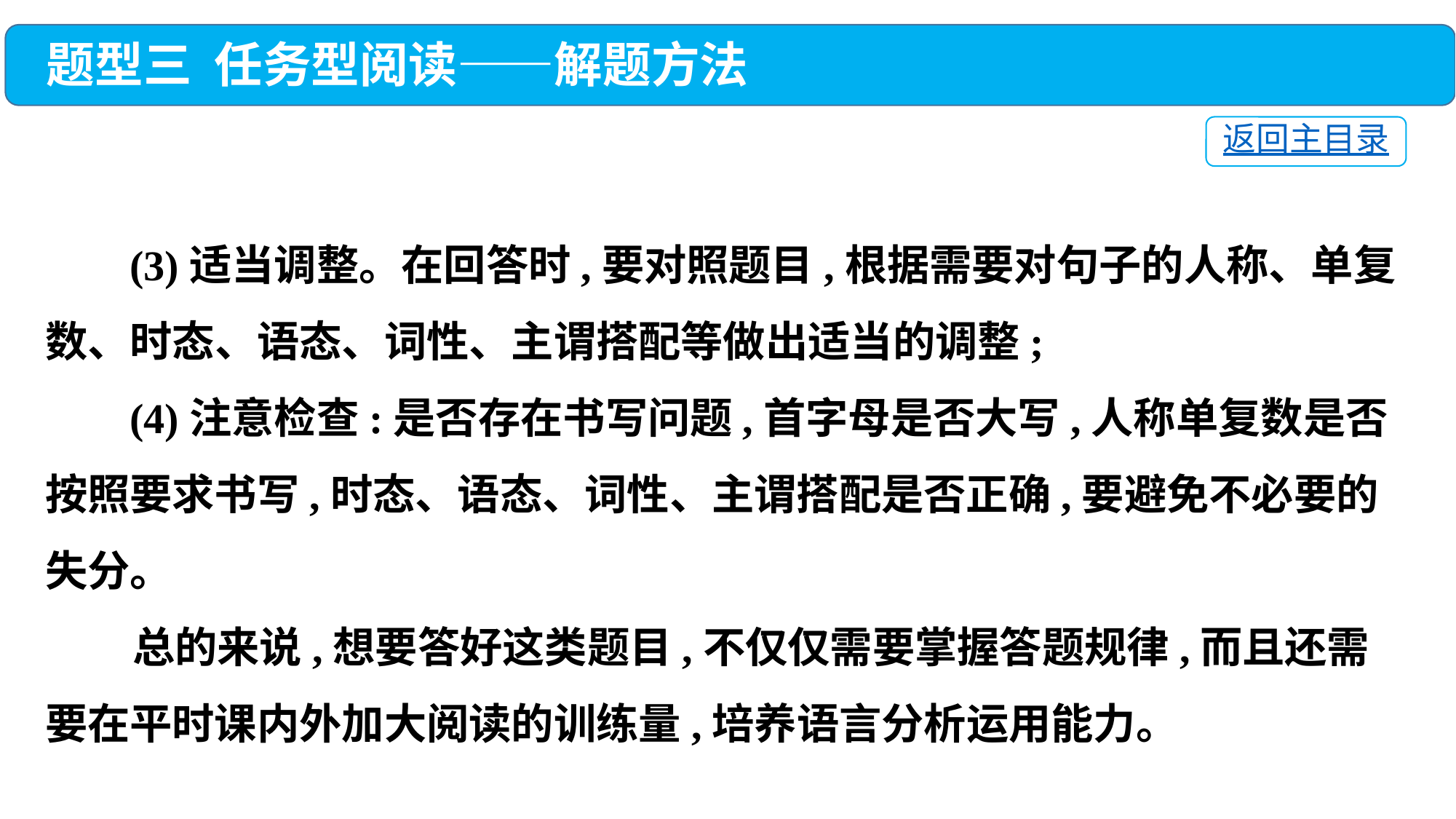

题型三  任务型阅读——解题方法
返回主目录
        (3)适当调整。在回答时,要对照题目,根据需要对句子的人称、单复数、时态、语态、词性、主谓搭配等做出适当的调整;
        (4)注意检查:是否存在书写问题,首字母是否大写,人称单复数是否按照要求书写,时态、语态、词性、主谓搭配是否正确,要避免不必要的失分。
        总的来说,想要答好这类题目,不仅仅需要掌握答题规律,而且还需要在平时课内外加大阅读的训练量,培养语言分析运用能力。